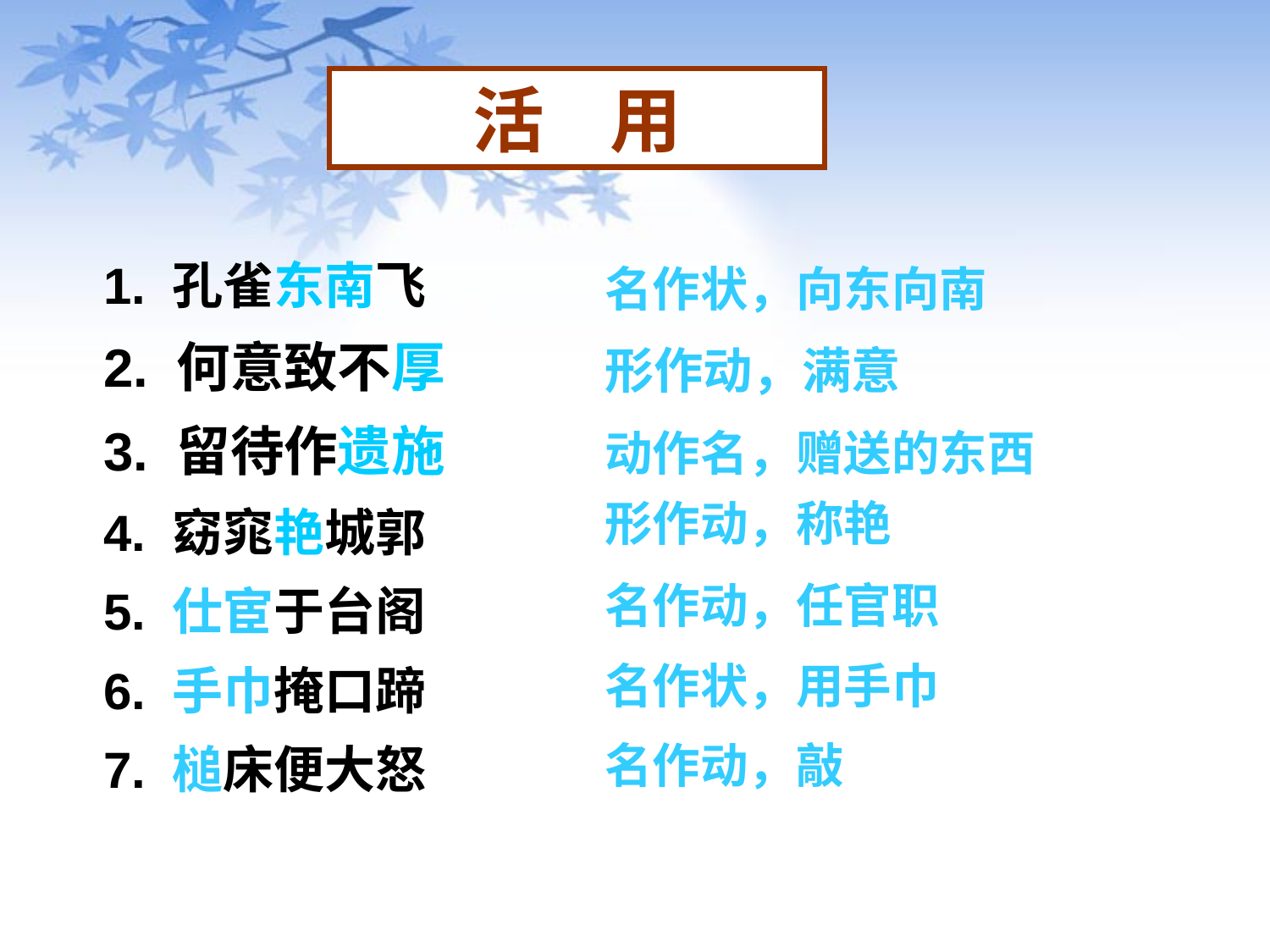

活    用
1. 孔雀东南飞
2. 何意致不厚
3. 留待作遗施
4. 窈窕艳城郭
5. 仕宦于台阁
6. 手巾掩口蹄
7. 槌床便大怒
名作状，向东向南
形作动，满意
动作名，赠送的东西
形作动，称艳
名作动，任官职
名作状，用手巾
名作动，敲